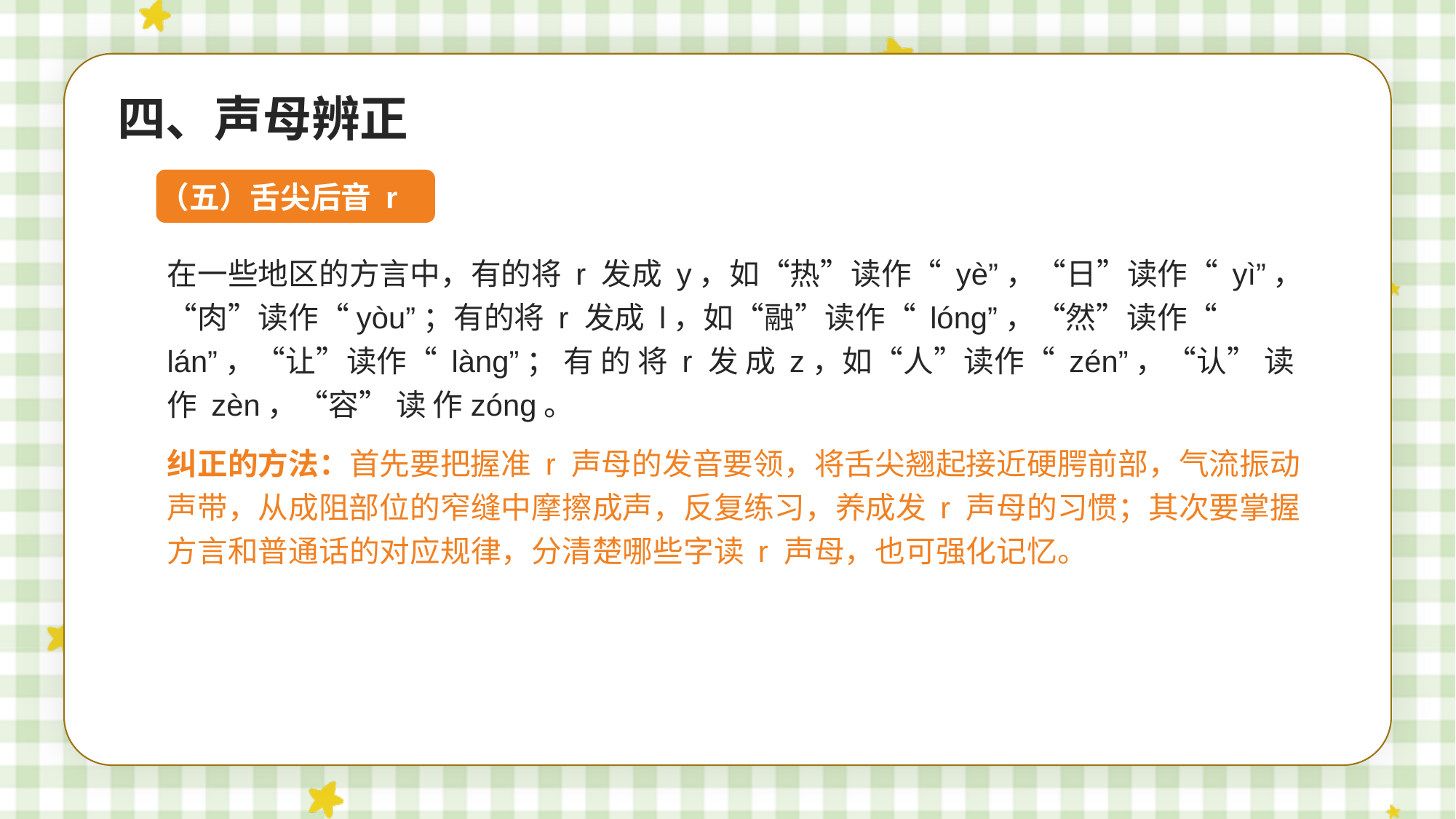

四、声母辨正
（五）舌尖后音 r
在一些地区的方言中，有的将 r 发成 y，如“热”读作“ yè”，“日”读作“ yì”，“肉”读作“yòu”；有的将 r 发成 l，如“融”读作“ lóng”，“然”读作“ lán”，“让”读作“ làng”； 有 的 将 r 发 成 z，如“人”读作“ zén”，“认” 读 作 zèn，“容” 读 作zóng。
纠正的方法：首先要把握准 r 声母的发音要领，将舌尖翘起接近硬腭前部，气流振动声带，从成阻部位的窄缝中摩擦成声，反复练习，养成发 r 声母的习惯；其次要掌握方言和普通话的对应规律，分清楚哪些字读 r 声母，也可强化记忆。